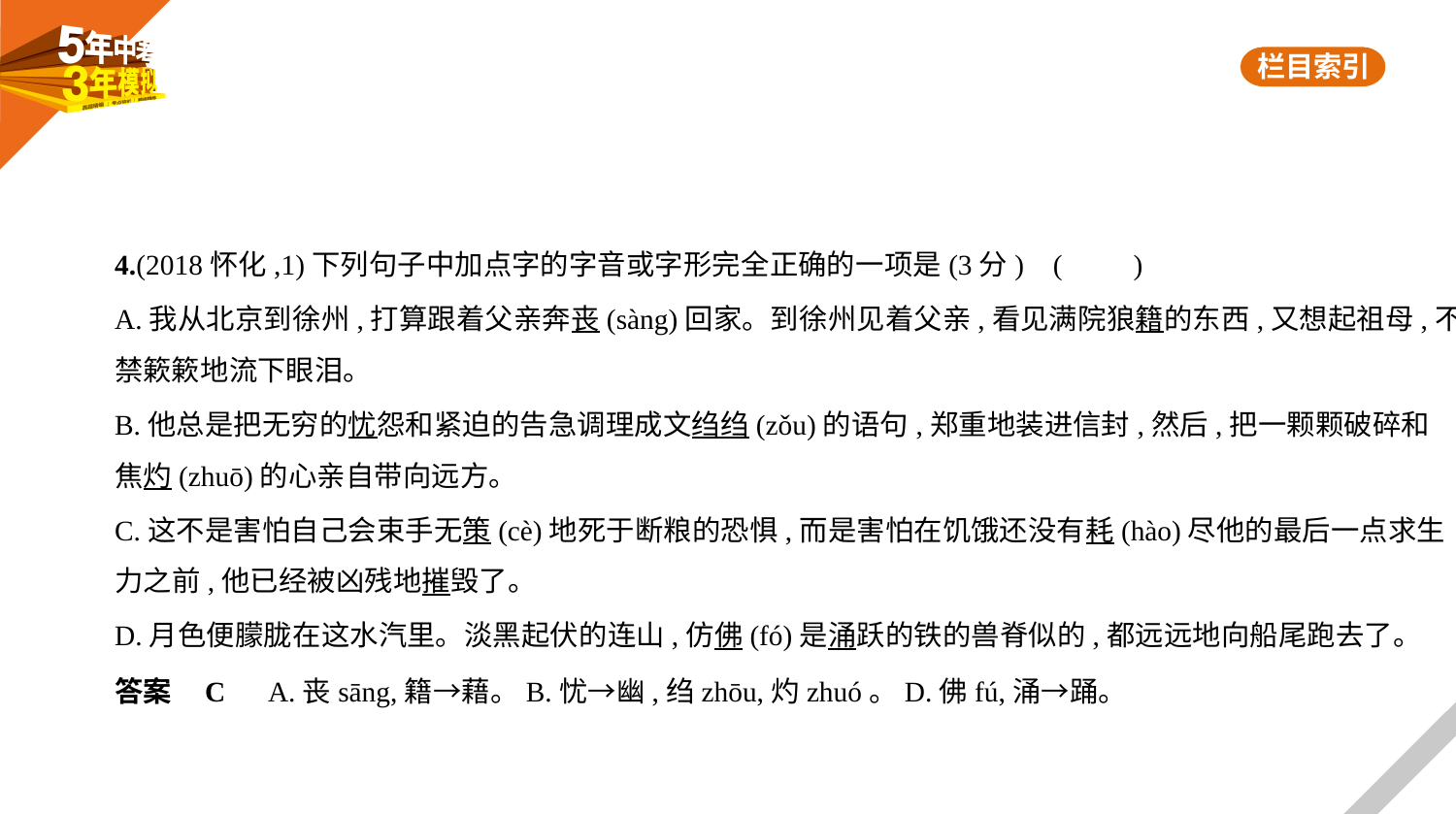

4.(2018怀化,1)下列句子中加点字的字音或字形完全正确的一项是(3分) (　　)
A.我从北京到徐州,打算跟着父亲奔丧(sàng)回家。到徐州见着父亲,看见满院狼籍的东西,又想起祖母,不
禁簌簌地流下眼泪。
B.他总是把无穷的忧怨和紧迫的告急调理成文绉绉(zǒu)的语句,郑重地装进信封,然后,把一颗颗破碎和
焦灼(zhuō)的心亲自带向远方。
C.这不是害怕自己会束手无策(cè)地死于断粮的恐惧,而是害怕在饥饿还没有耗(hào)尽他的最后一点求生
力之前,他已经被凶残地摧毁了。
D.月色便朦胧在这水汽里。淡黑起伏的连山,仿佛(fó)是涌跃的铁的兽脊似的,都远远地向船尾跑去了。
答案    C　A.丧sāng,籍→藉。B.忧→幽,绉zhōu,灼zhuó。D.佛fú,涌→踊。